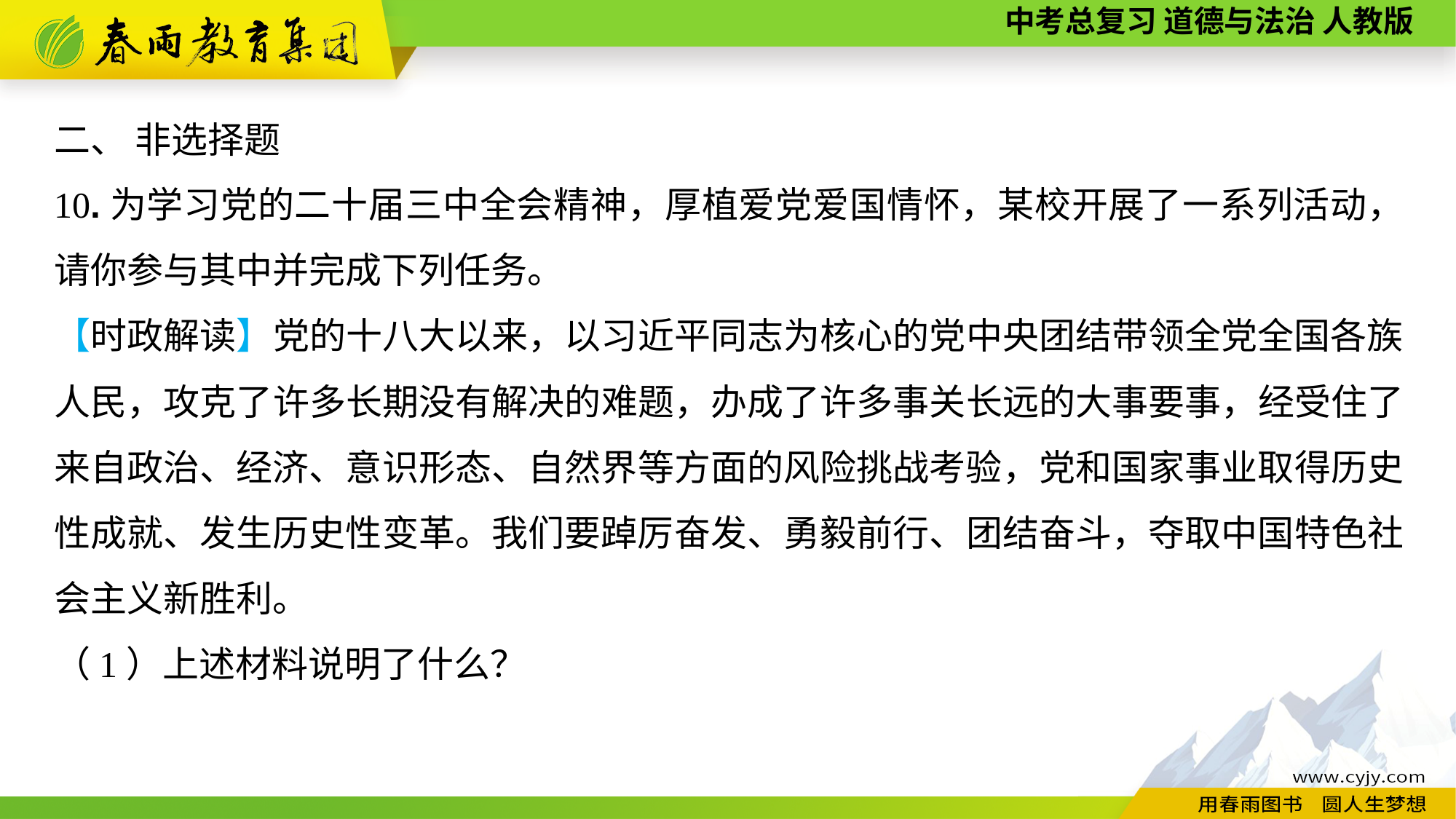

二、 非选择题
10.为学习党的二十届三中全会精神，厚植爱党爱国情怀，某校开展了一系列活动，请你参与其中并完成下列任务。
【时政解读】党的十八大以来，以习近平同志为核心的党中央团结带领全党全国各族人民，攻克了许多长期没有解决的难题，办成了许多事关长远的大事要事，经受住了来自政治、经济、意识形态、自然界等方面的风险挑战考验，党和国家事业取得历史性成就、发生历史性变革。我们要踔厉奋发、勇毅前行、团结奋斗，夺取中国特色社会主义新胜利。
（1）上述材料说明了什么？